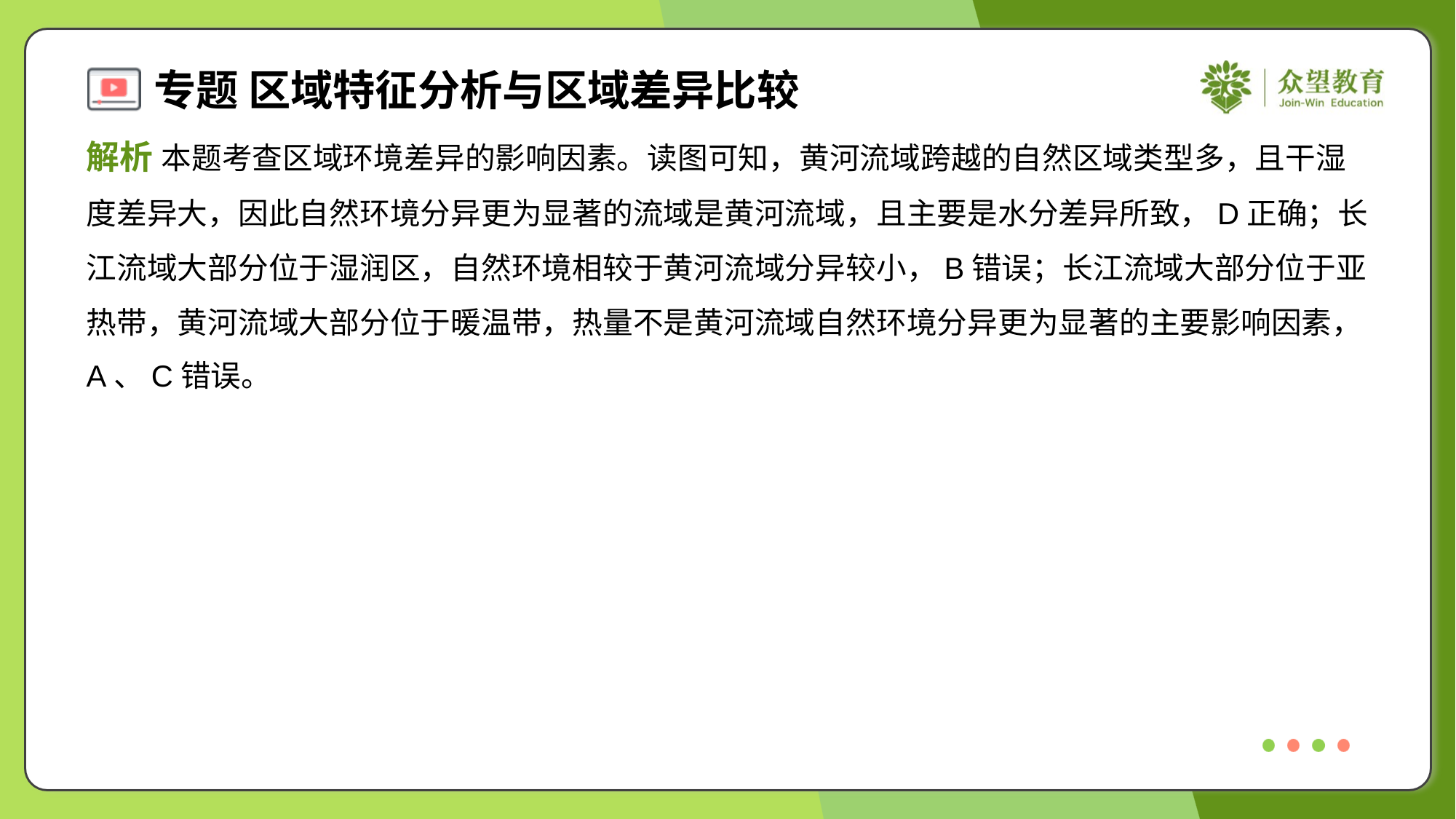

解析 本题考查区域环境差异的影响因素。读图可知，黄河流域跨越的自然区域类型多，且干湿
度差异大，因此自然环境分异更为显著的流域是黄河流域，且主要是水分差异所致，D正确；长
江流域大部分位于湿润区，自然环境相较于黄河流域分异较小，B错误；长江流域大部分位于亚
热带，黄河流域大部分位于暖温带，热量不是黄河流域自然环境分异更为显著的主要影响因素，
A、C错误。